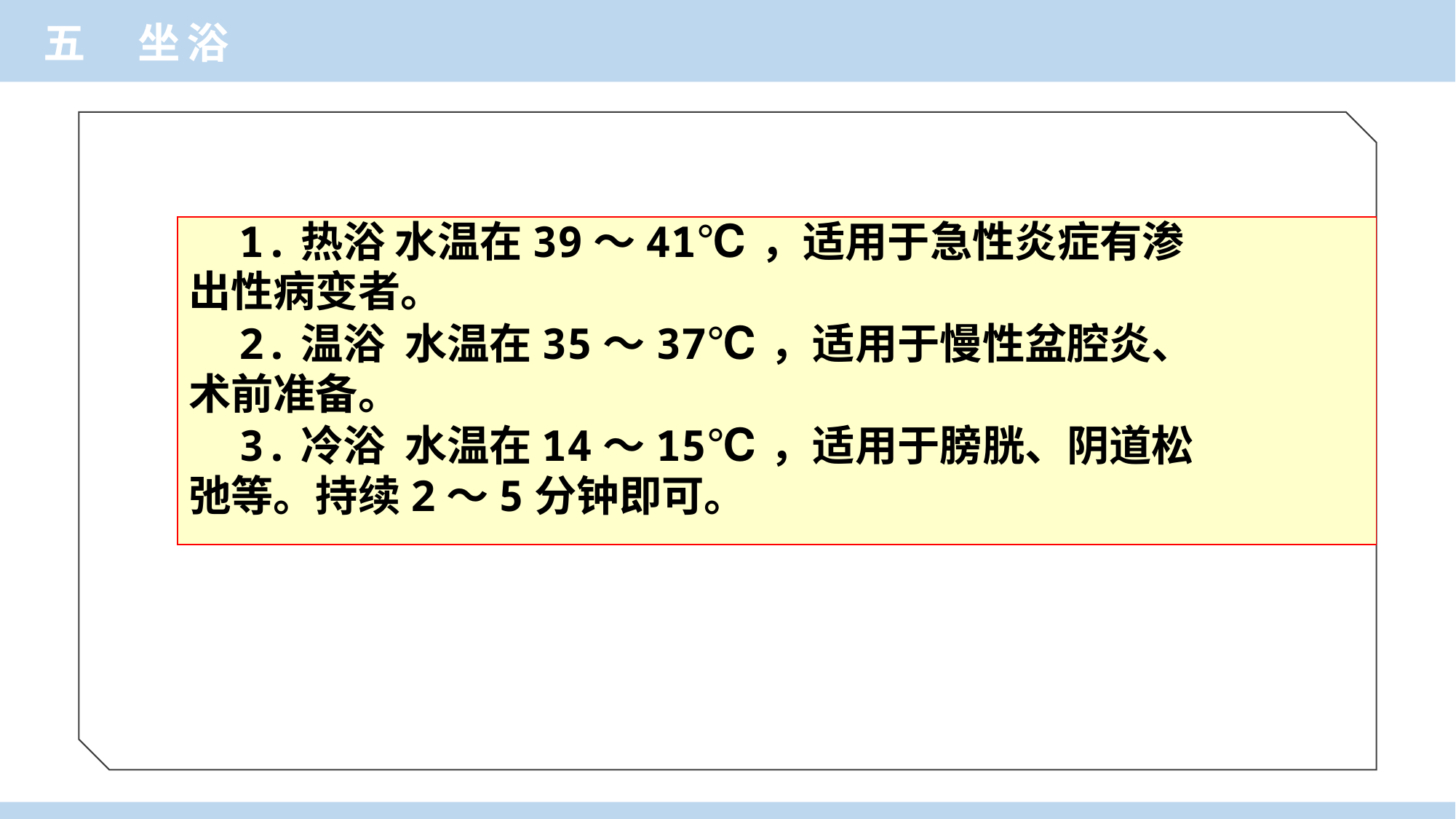

五   坐浴

  1.热浴 水温在39～41℃，适用于急性炎症有渗
出性病变者。
  2.温浴  水温在35～37℃，适用于慢性盆腔炎、
术前准备。
  3.冷浴  水温在14～15℃，适用于膀胱、阴道松
弛等。持续2～5分钟即可。